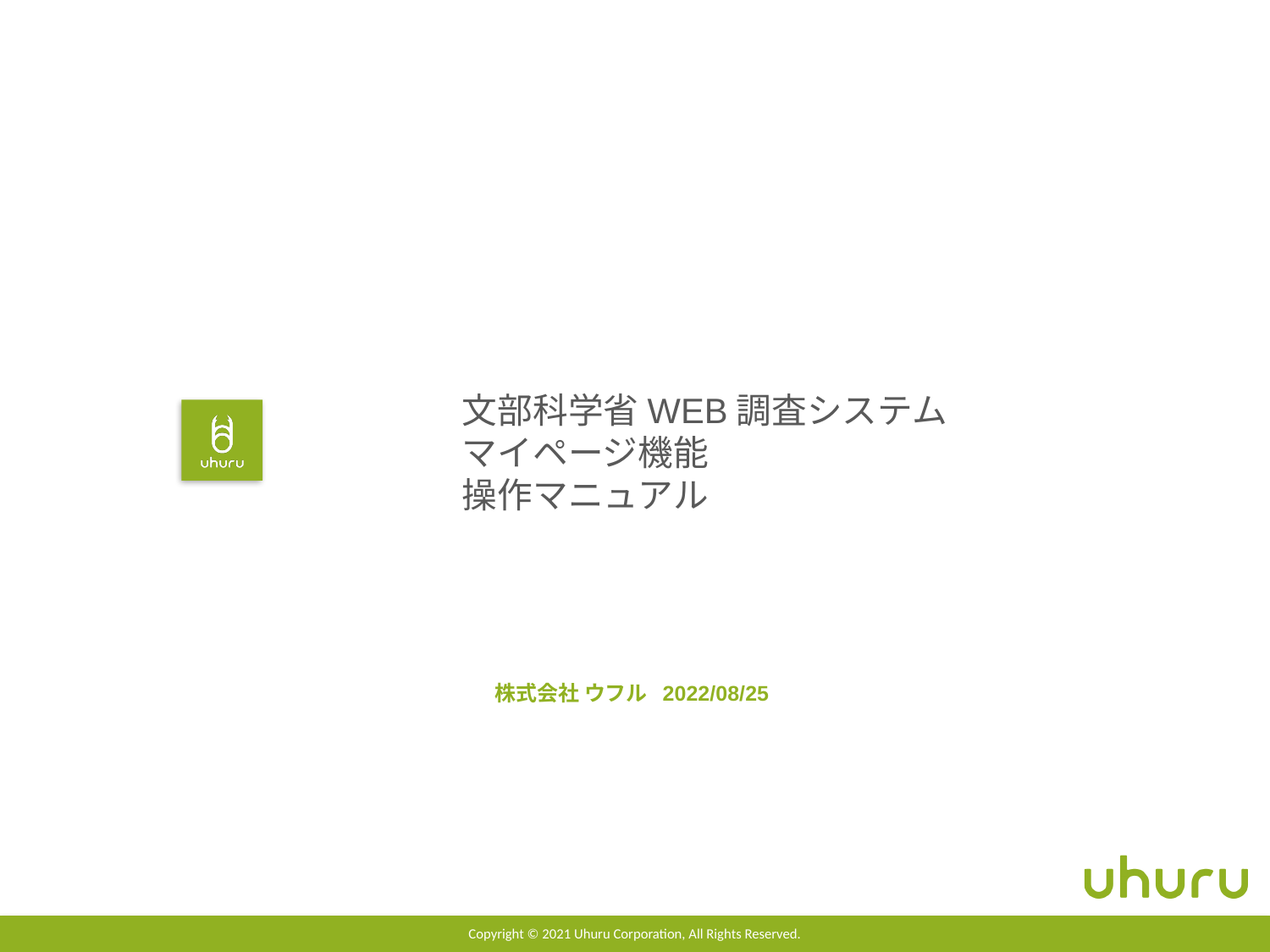

文部科学省WEB調査システム
マイページ機能
操作マニュアル
株式会社 ウフル  2022/08/25